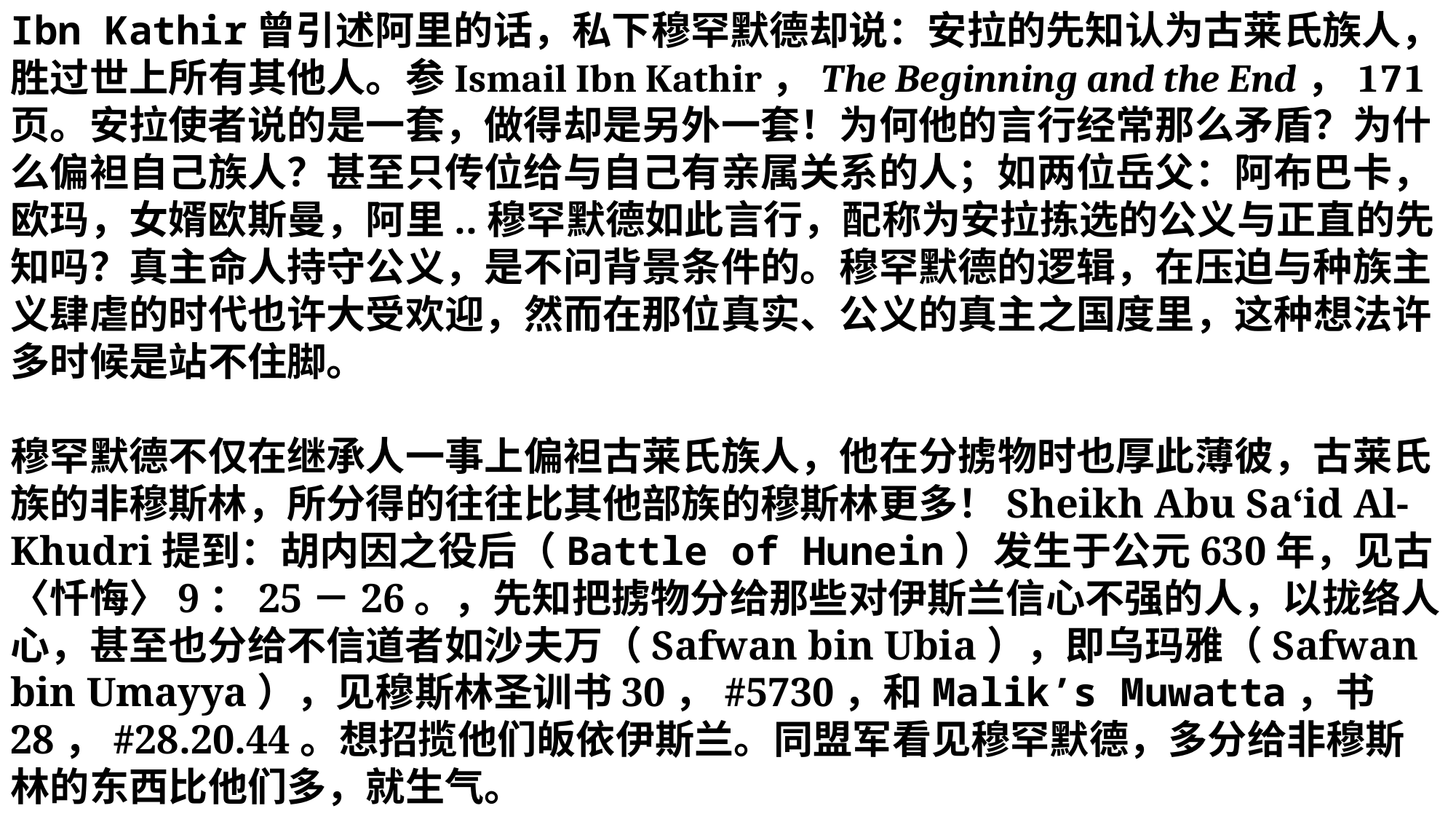

Ibn Kathir曾引述阿里的话，私下穆罕默德却说：安拉的先知认为古莱氏族人，胜过世上所有其他人。参Ismail Ibn Kathir，The Beginning and the End，171页。安拉使者说的是一套，做得却是另外一套！为何他的言行经常那么矛盾？为什么偏袒自己族人？甚至只传位给与自己有亲属关系的人；如两位岳父：阿布巴卡，欧玛，女婿欧斯曼，阿里..穆罕默德如此言行，配称为安拉拣选的公义与正直的先知吗？真主命人持守公义，是不问背景条件的。穆罕默德的逻辑，在压迫与种族主义肆虐的时代也许大受欢迎，然而在那位真实、公义的真主之国度里，这种想法许多时候是站不住脚。

穆罕默德不仅在继承人一事上偏袒古莱氏族人，他在分掳物时也厚此薄彼，古莱氏族的非穆斯林，所分得的往往比其他部族的穆斯林更多！Sheikh Abu Sa‘id Al-Khudri提到：胡内因之役后（Battle of Hunein）发生于公元630年，见古〈忏悔〉9：25－26。，先知把掳物分给那些对伊斯兰信心不强的人，以拢络人心，甚至也分给不信道者如沙夫万（Safwan bin Ubia），即乌玛雅（Safwan bin Umayya），见穆斯林圣训书30，#5730，和Malik’s Muwatta，书28，#28.20.44。想招揽他们皈依伊斯兰。同盟军看见穆罕默德，多分给非穆斯林的东西比他们多，就生气。